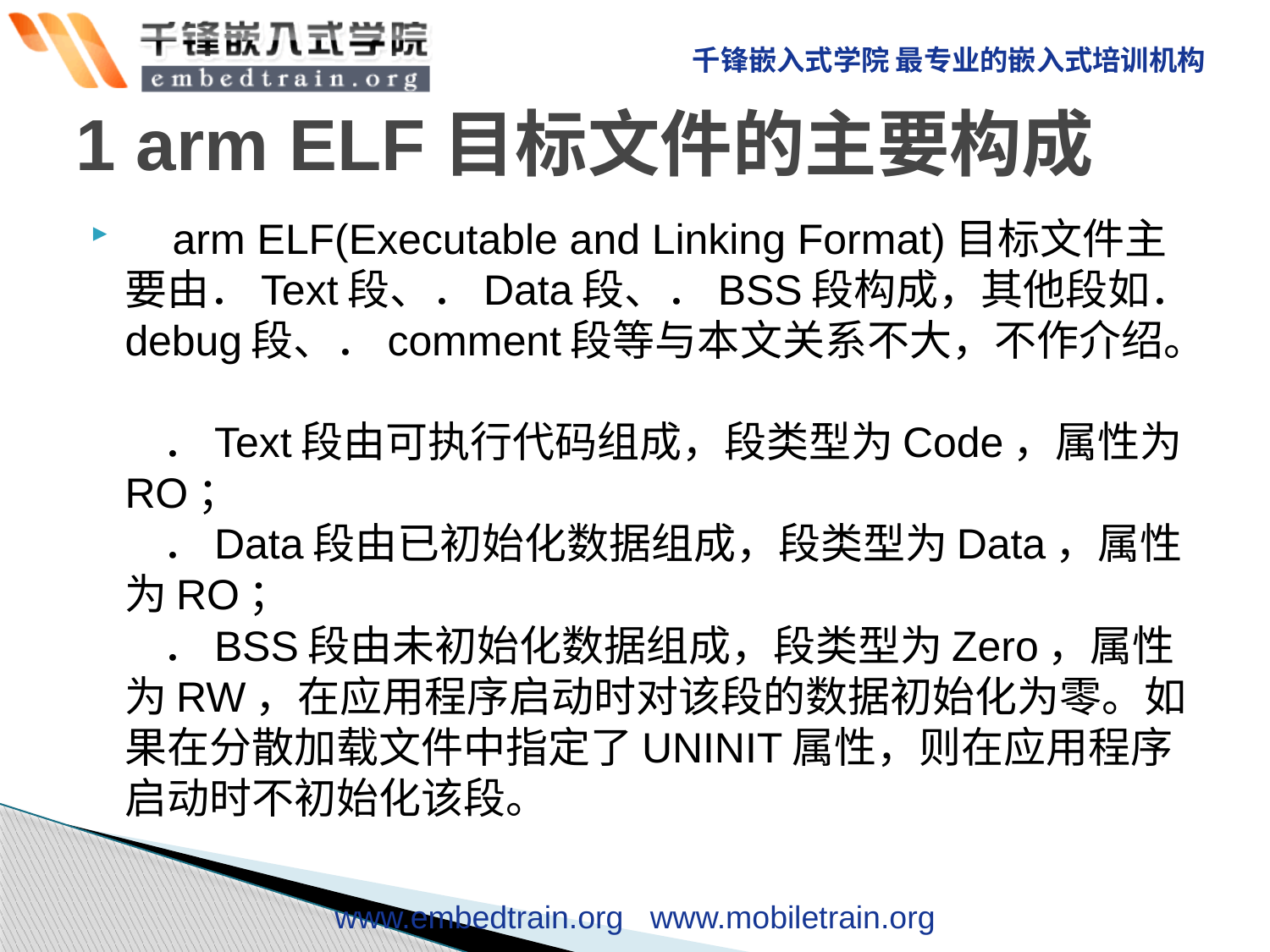

# 1 arm ELF目标文件的主要构成
    arm ELF(Executable and Linking Format)目标文件主要由．Text段、．Data段、．BSS段构成，其他段如．debug段、．comment段等与本文关系不大，不作介绍。
    ．Text段由可执行代码组成，段类型为Code，属性为RO；
    ．Data段由已初始化数据组成，段类型为Data，属性为RO；
    ．BSS段由未初始化数据组成，段类型为Zero，属性为RW，在应用程序启动时对该段的数据初始化为零。如果在分散加载文件中指定了UNINIT属性，则在应用程序启动时不初始化该段。